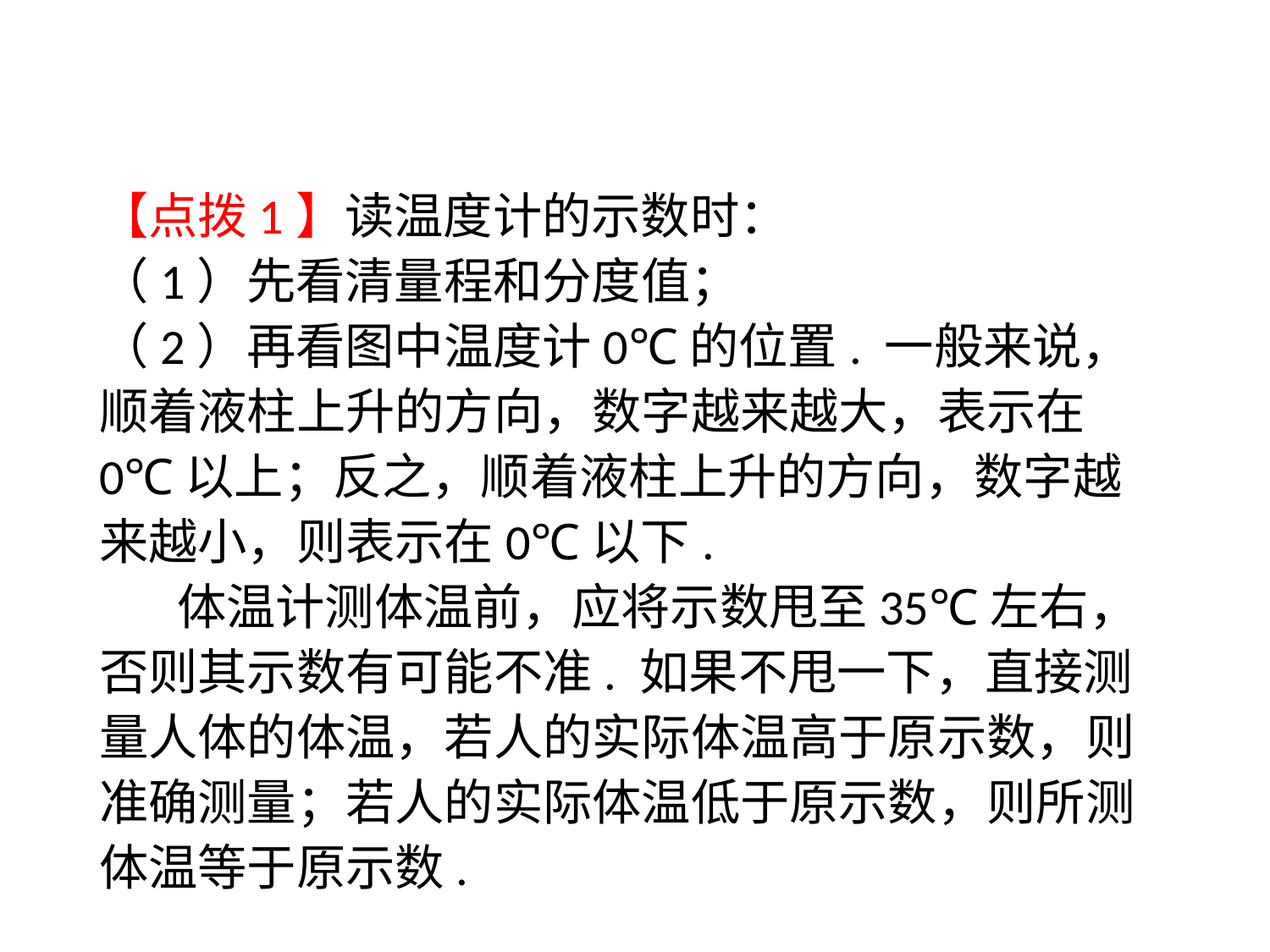

【点拨1】读温度计的示数时：
（1）先看清量程和分度值；
（2）再看图中温度计0℃的位置. 一般来说，顺着液柱上升的方向，数字越来越大，表示在0℃以上；反之，顺着液柱上升的方向，数字越来越小，则表示在0℃以下.
      体温计测体温前，应将示数甩至35℃左右，否则其示数有可能不准. 如果不甩一下，直接测量人体的体温，若人的实际体温高于原示数，则准确测量；若人的实际体温低于原示数，则所测体温等于原示数.